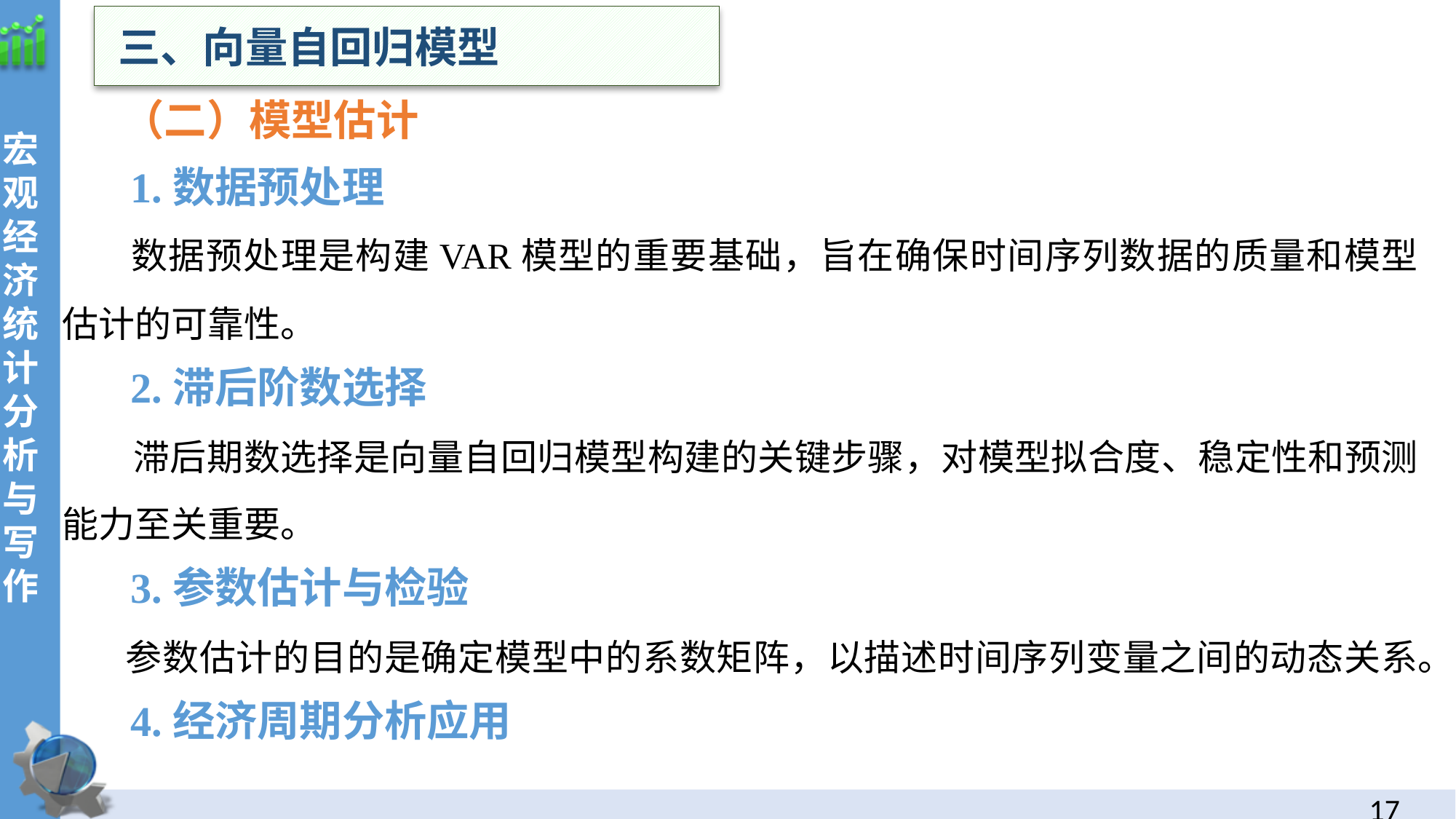

三、向量自回归模型
  （二）模型估计
   1.数据预处理
  数据预处理是构建VAR模型的重要基础，旨在确保时间序列数据的质量和模型估计的可靠性。
   2.滞后阶数选择
   滞后期数选择是向量自回归模型构建的关键步骤，对模型拟合度、稳定性和预测能力至关重要。
   3.参数估计与检验
  参数估计的目的是确定模型中的系数矩阵，以描述时间序列变量之间的动态关系。
   4.经济周期分析应用

宏观经济统计分析与写作

17